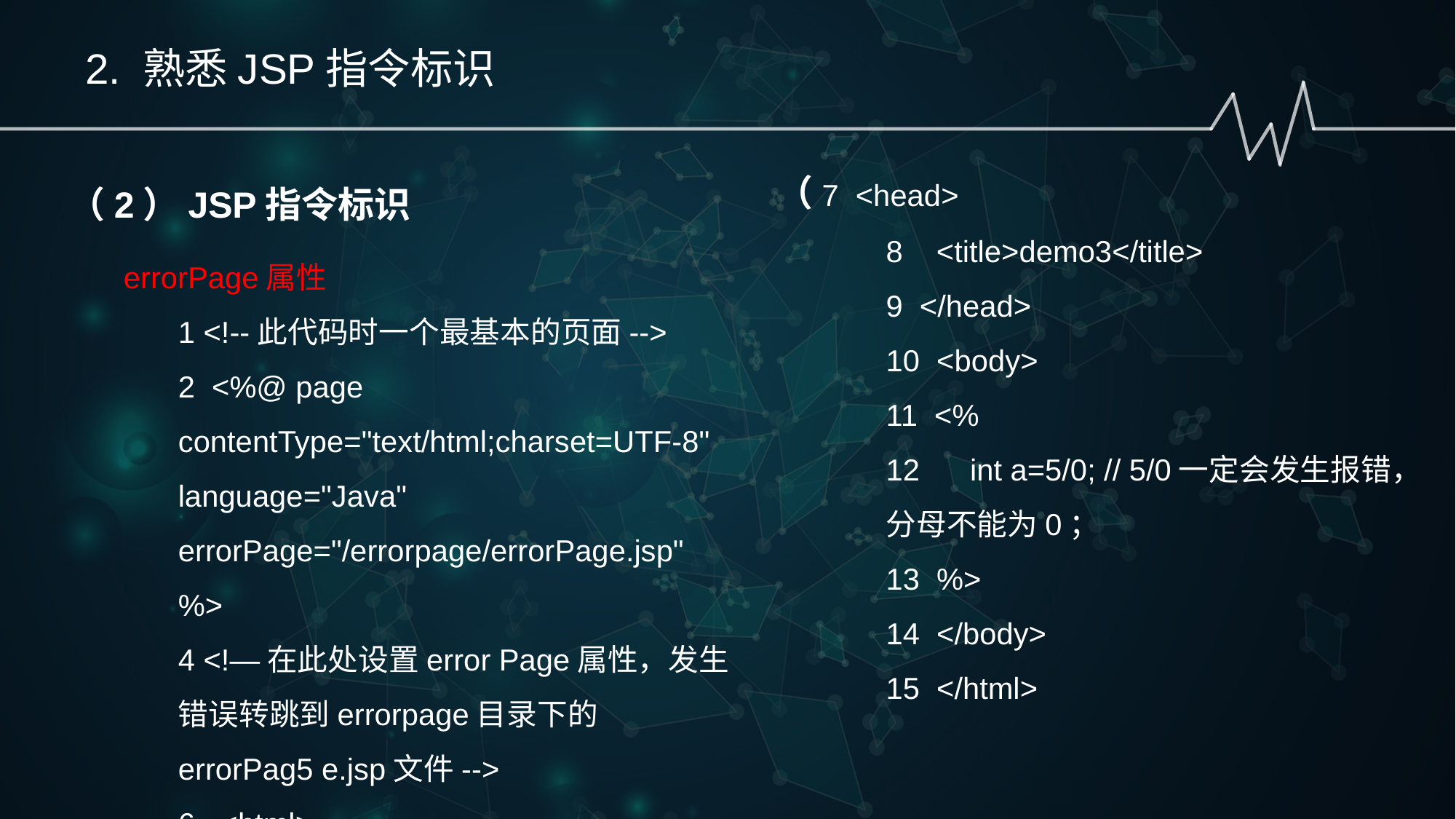

2. 熟悉JSP指令标识
（7  <head>
8    <title>demo3</title>
9  </head>
10  <body>
11  <%
12      int a=5/0; // 5/0一定会发生报错，分母不能为0；
13  %>
14  </body>
15  </html>

（2）JSP指令标识

errorPage属性
1 <!--此代码时一个最基本的页面-->
2  <%@ page contentType="text/html;charset=UTF-8" language="Java"
errorPage="/errorpage/errorPage.jsp" %>
4 <!—在此处设置error Page属性，发生错误转跳到errorpage目录下的errorPag5 e.jsp文件-->
6   <html>